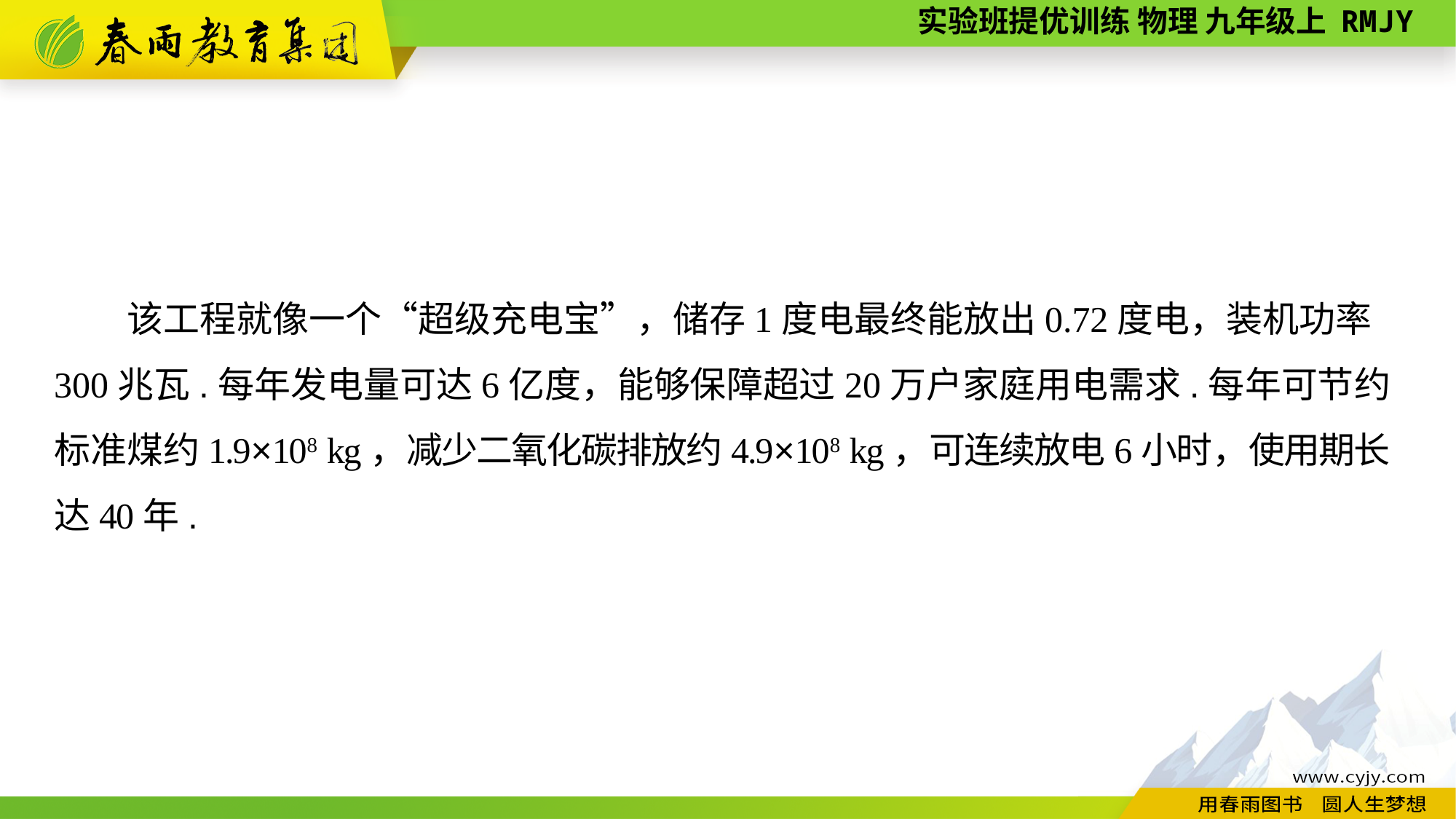

该工程就像一个“超级充电宝”，储存1度电最终能放出0.72度电，装机功率300兆瓦.每年发电量可达6亿度，能够保障超过20万户家庭用电需求.每年可节约标准煤约1.9×108 kg，减少二氧化碳排放约4.9×108 kg，可连续放电6小时，使用期长达40年.